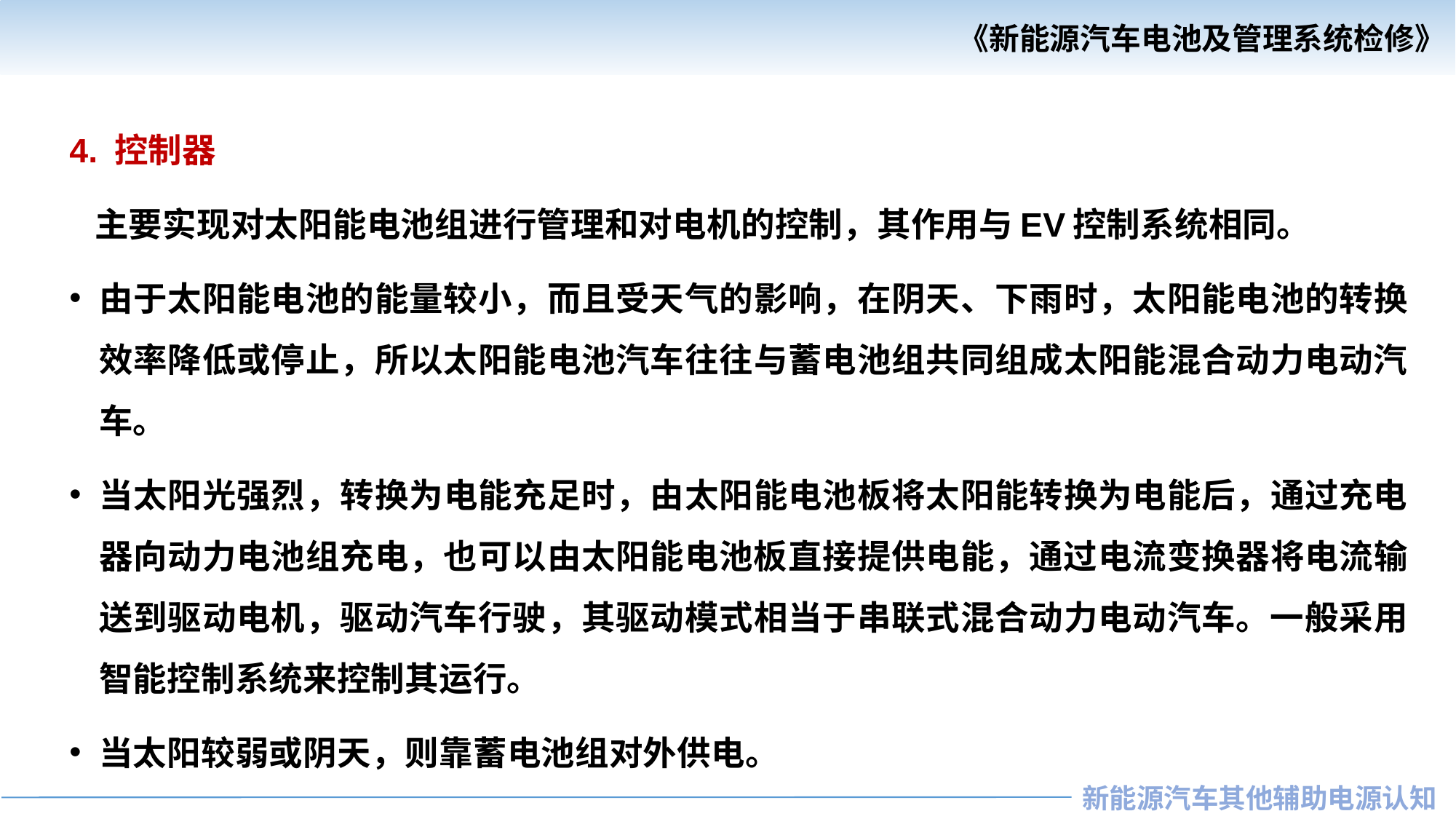

4. 控制器
主要实现对太阳能电池组进行管理和对电机的控制，其作用与EV控制系统相同。
由于太阳能电池的能量较小，而且受天气的影响，在阴天、下雨时，太阳能电池的转换效率降低或停止，所以太阳能电池汽车往往与蓄电池组共同组成太阳能混合动力电动汽车。
当太阳光强烈，转换为电能充足时，由太阳能电池板将太阳能转换为电能后，通过充电器向动力电池组充电，也可以由太阳能电池板直接提供电能，通过电流变换器将电流输送到驱动电机，驱动汽车行驶，其驱动模式相当于串联式混合动力电动汽车。一般采用智能控制系统来控制其运行。
当太阳较弱或阴天，则靠蓄电池组对外供电。